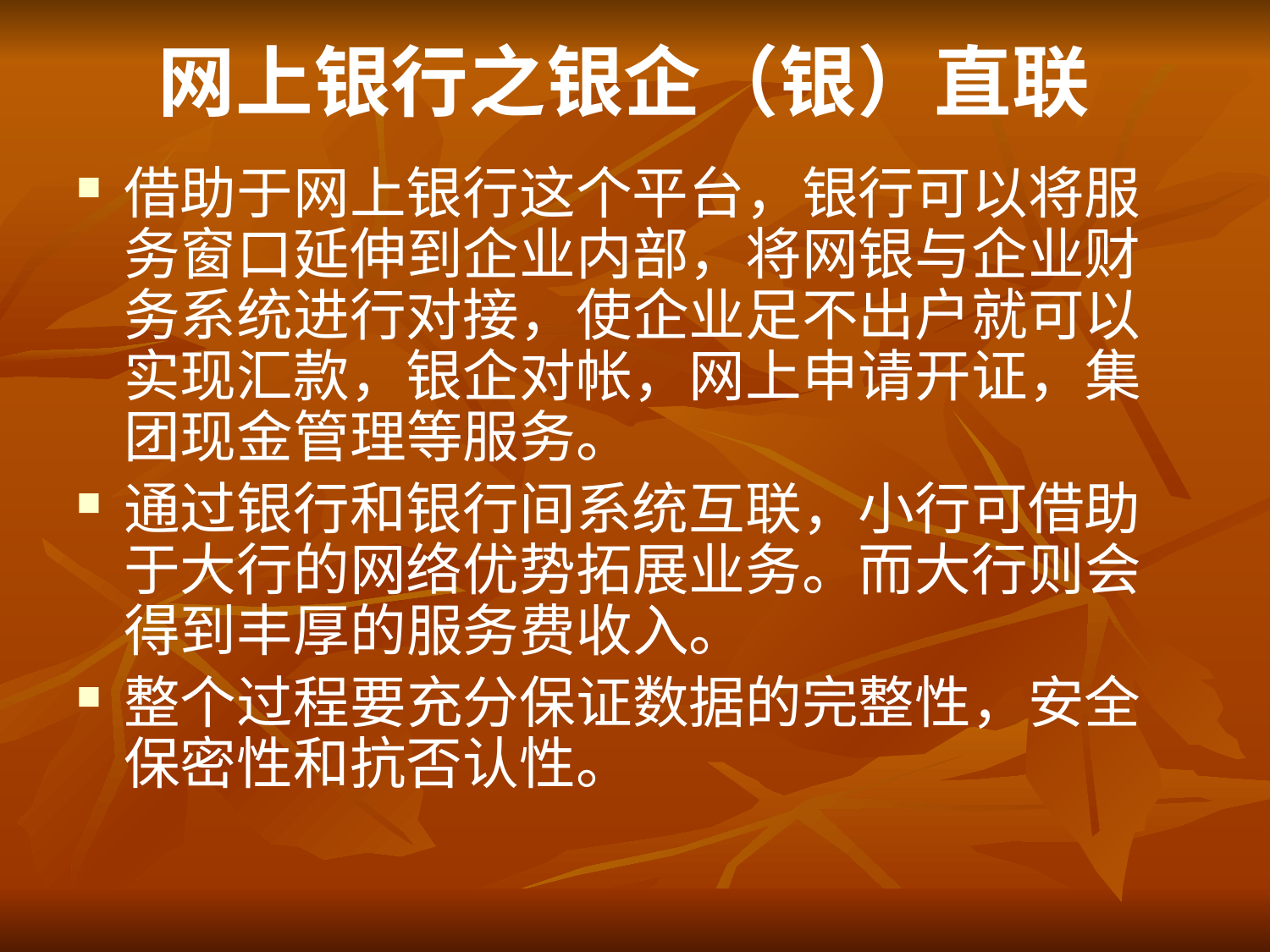

# 网上银行之银企（银）直联
借助于网上银行这个平台，银行可以将服务窗口延伸到企业内部，将网银与企业财务系统进行对接，使企业足不出户就可以实现汇款，银企对帐，网上申请开证，集团现金管理等服务。
通过银行和银行间系统互联，小行可借助于大行的网络优势拓展业务。而大行则会得到丰厚的服务费收入。
整个过程要充分保证数据的完整性，安全保密性和抗否认性。